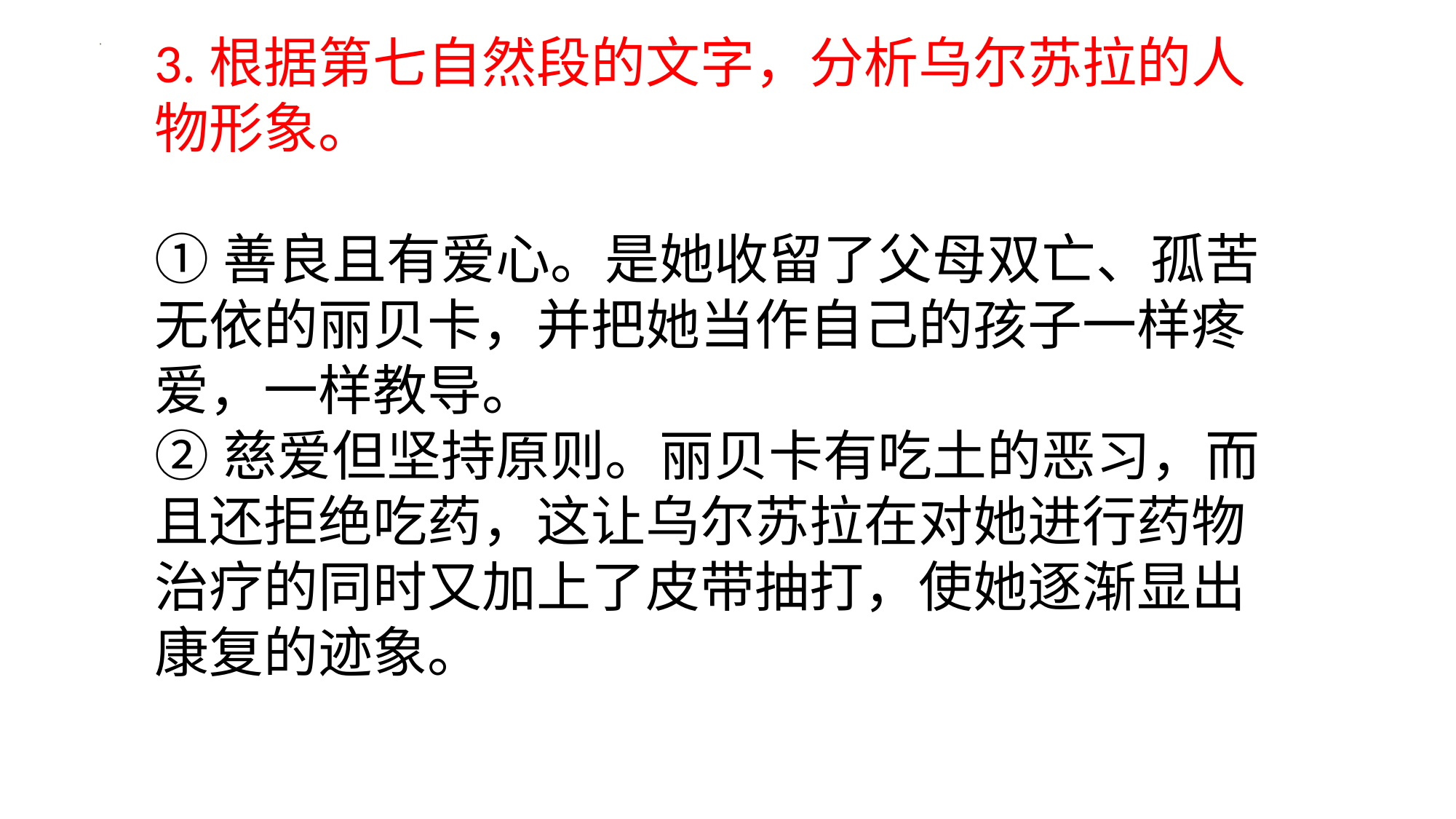

3.根据第七自然段的文字，分析乌尔苏拉的人物形象。

①善良且有爱心。是她收留了父母双亡、孤苦无依的丽贝卡，并把她当作自己的孩子一样疼爱，一样教导。
②慈爱但坚持原则。丽贝卡有吃土的恶习，而且还拒绝吃药，这让乌尔苏拉在对她进行药物治疗的同时又加上了皮带抽打，使她逐渐显出康复的迹象。